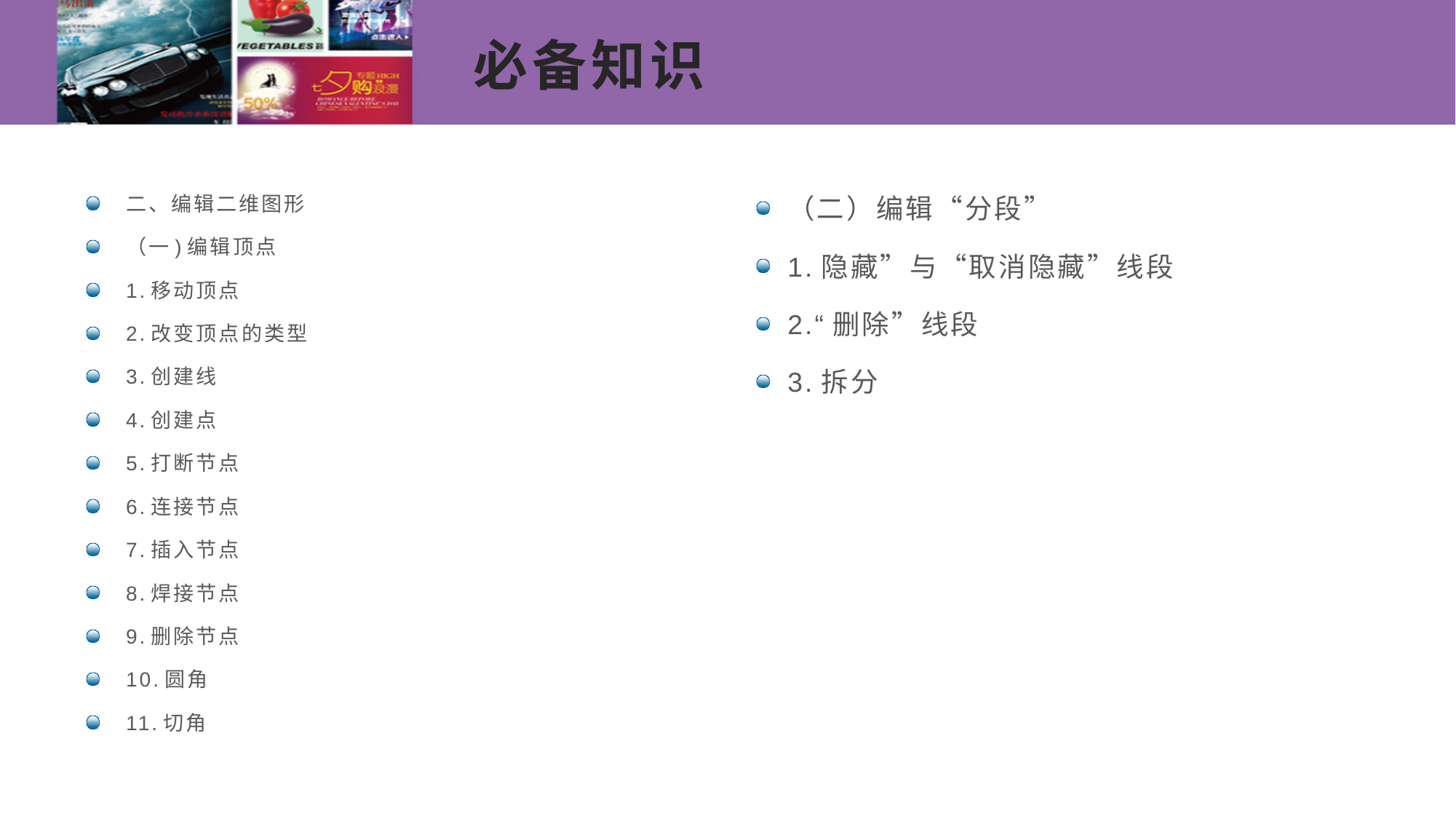

# 必备知识
（二）编辑“分段”
1.隐藏”与“取消隐藏”线段
2.“删除”线段
3.拆分
二、编辑二维图形
（一)编辑顶点
1.移动顶点
2.改变顶点的类型
3.创建线
4.创建点
5.打断节点
6.连接节点
7.插入节点
8.焊接节点
9.删除节点
10.圆角
11.切角